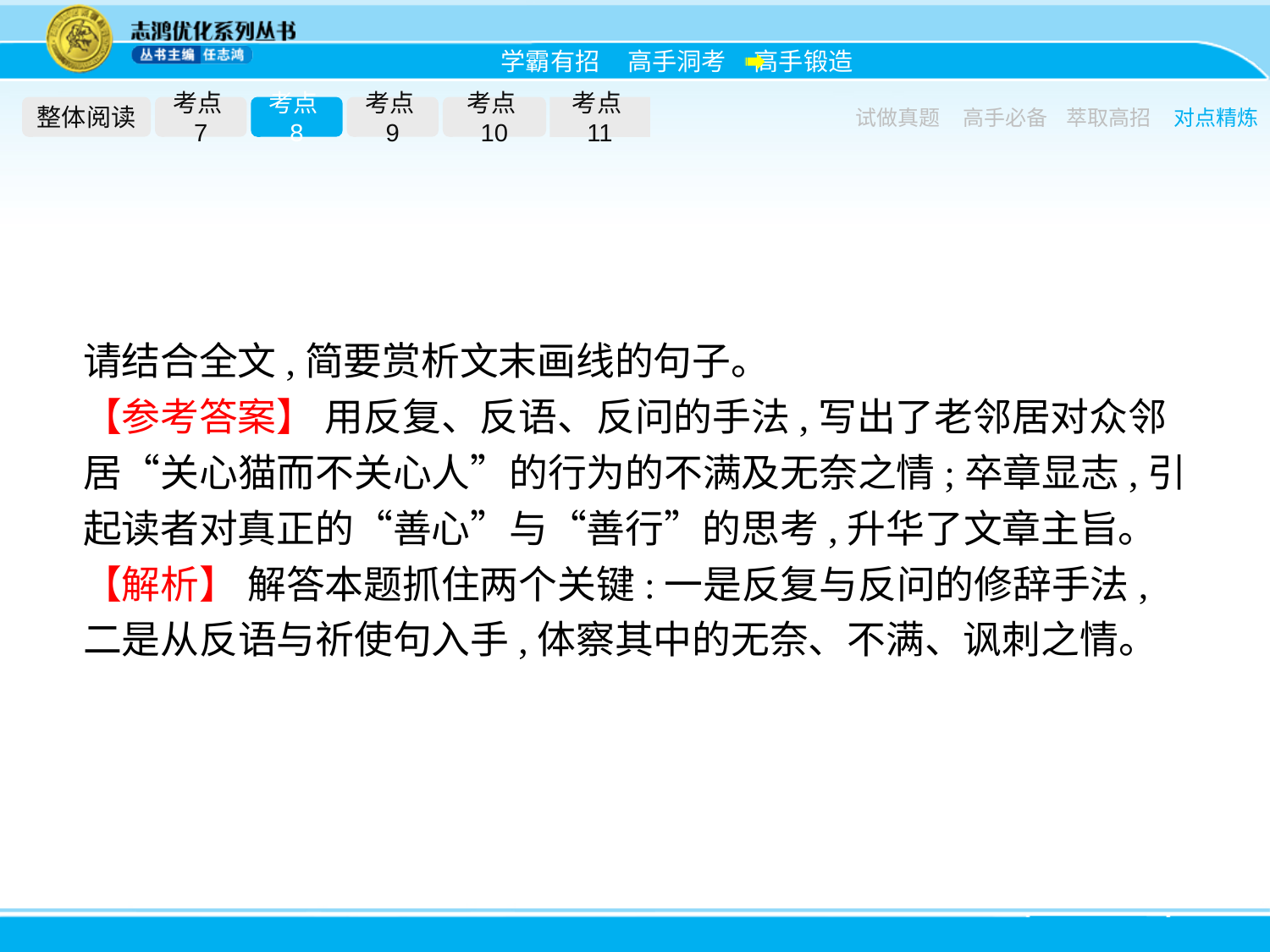

整体阅读
考点7
考点8
考点9
考点10
考点11
试做真题
高手必备
萃取高招
对点精炼
请结合全文,简要赏析文末画线的句子。
【参考答案】 用反复、反语、反问的手法,写出了老邻居对众邻居“关心猫而不关心人”的行为的不满及无奈之情;卒章显志,引起读者对真正的“善心”与“善行”的思考,升华了文章主旨。
【解析】 解答本题抓住两个关键:一是反复与反问的修辞手法,二是从反语与祈使句入手,体察其中的无奈、不满、讽刺之情。